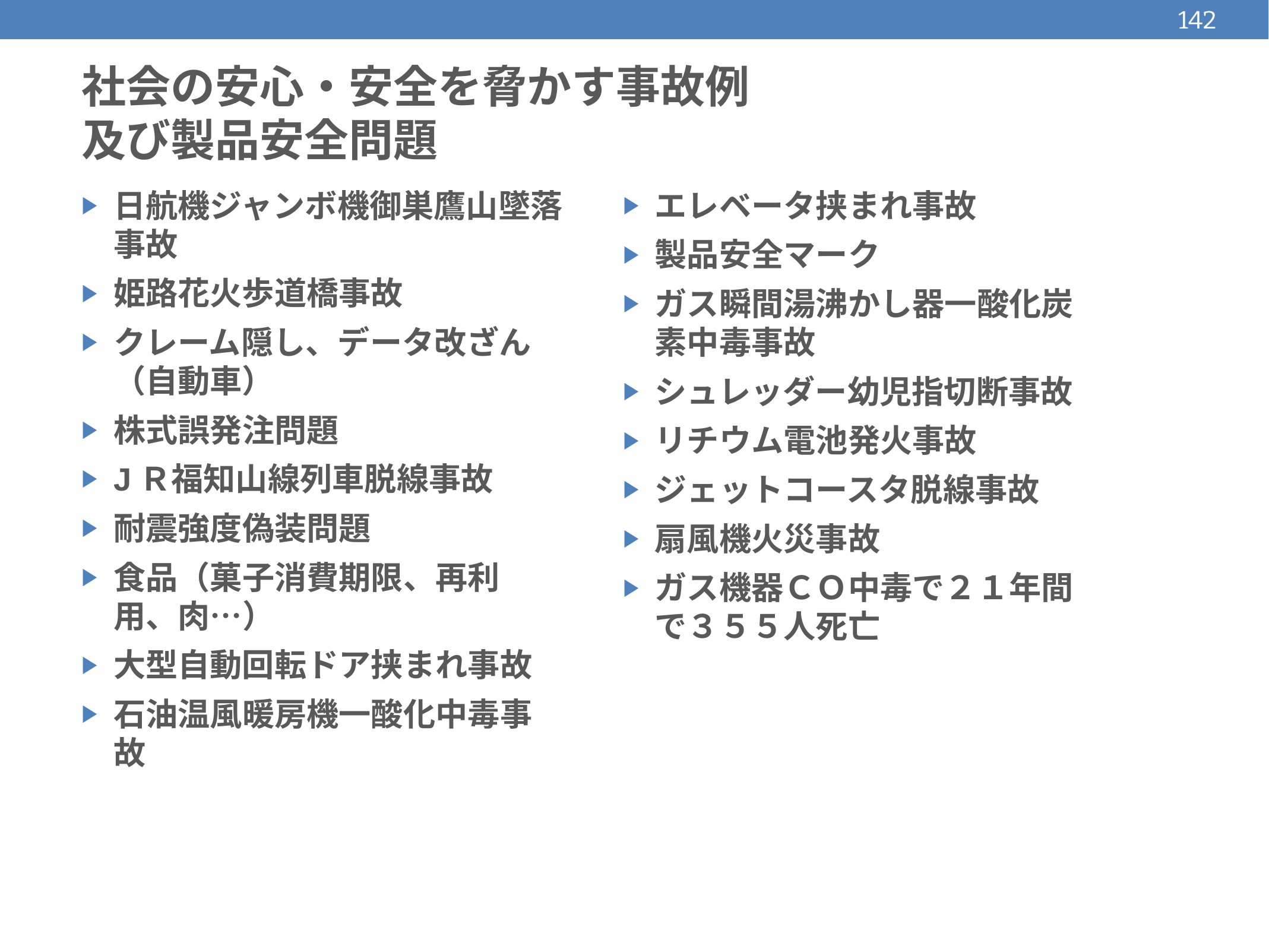

142
# 社会の安心・安全を脅かす事故例 及び製品安全問題
日航機ジャンボ機御巣鷹山墜落事故
姫路花火歩道橋事故
クレーム隠し、データ改ざん（自動車）
株式誤発注問題
JＲ福知山線列車脱線事故
耐震強度偽装問題
食品（菓子消費期限、再利用、肉…）
大型自動回転ドア挟まれ事故
石油温風暖房機一酸化中毒事故
エレベータ挟まれ事故
製品安全マーク
ガス瞬間湯沸かし器一酸化炭素中毒事故
シュレッダー幼児指切断事故
リチウム電池発火事故
ジェットコースタ脱線事故
扇風機火災事故
ガス機器ＣＯ中毒で２１年間で３５５人死亡